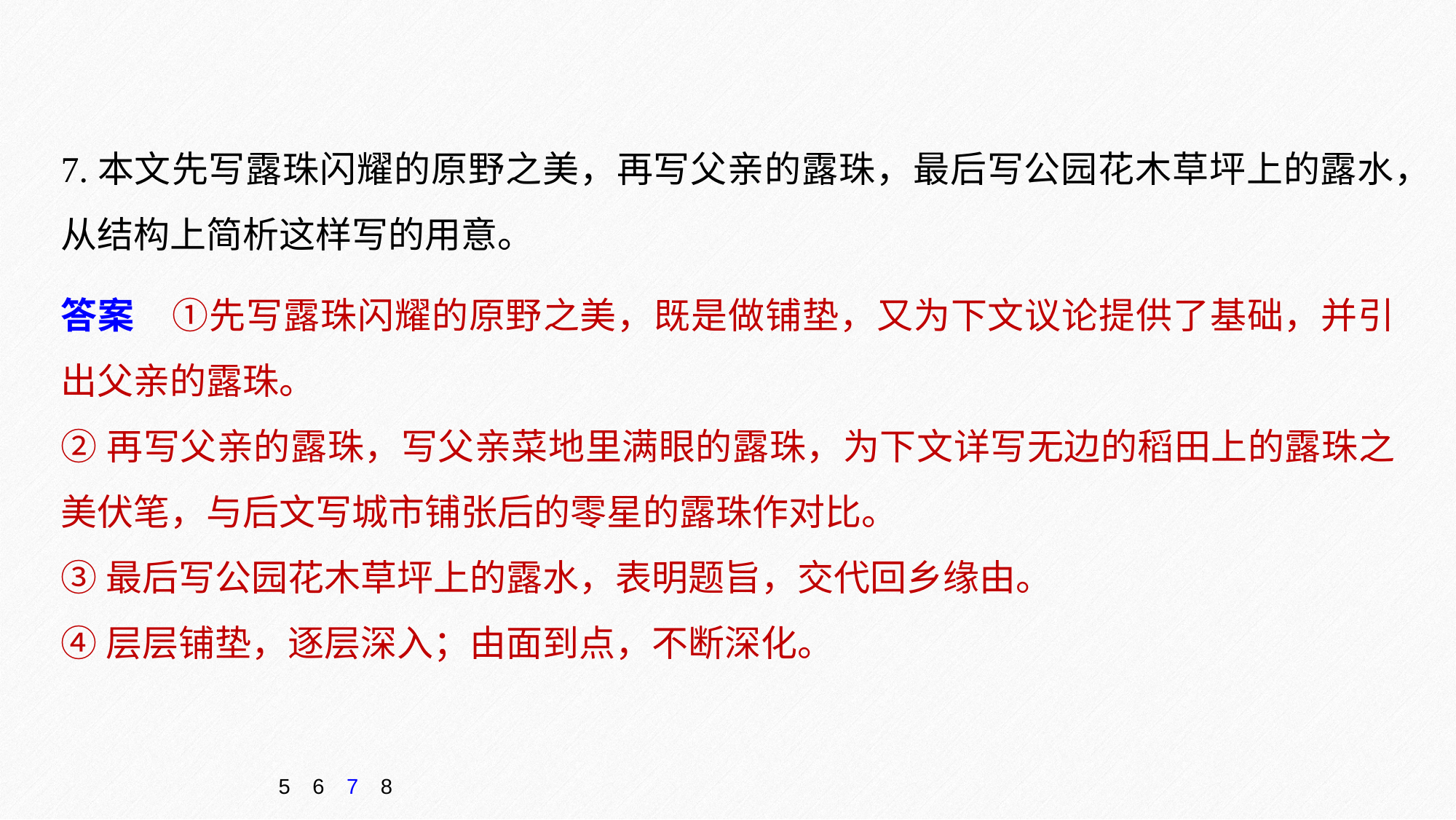

7.本文先写露珠闪耀的原野之美，再写父亲的露珠，最后写公园花木草坪上的露水，从结构上简析这样写的用意。
答案　①先写露珠闪耀的原野之美，既是做铺垫，又为下文议论提供了基础，并引出父亲的露珠。
②再写父亲的露珠，写父亲菜地里满眼的露珠，为下文详写无边的稻田上的露珠之美伏笔，与后文写城市铺张后的零星的露珠作对比。
③最后写公园花木草坪上的露水，表明题旨，交代回乡缘由。
④层层铺垫，逐层深入；由面到点，不断深化。
5
6
7
8